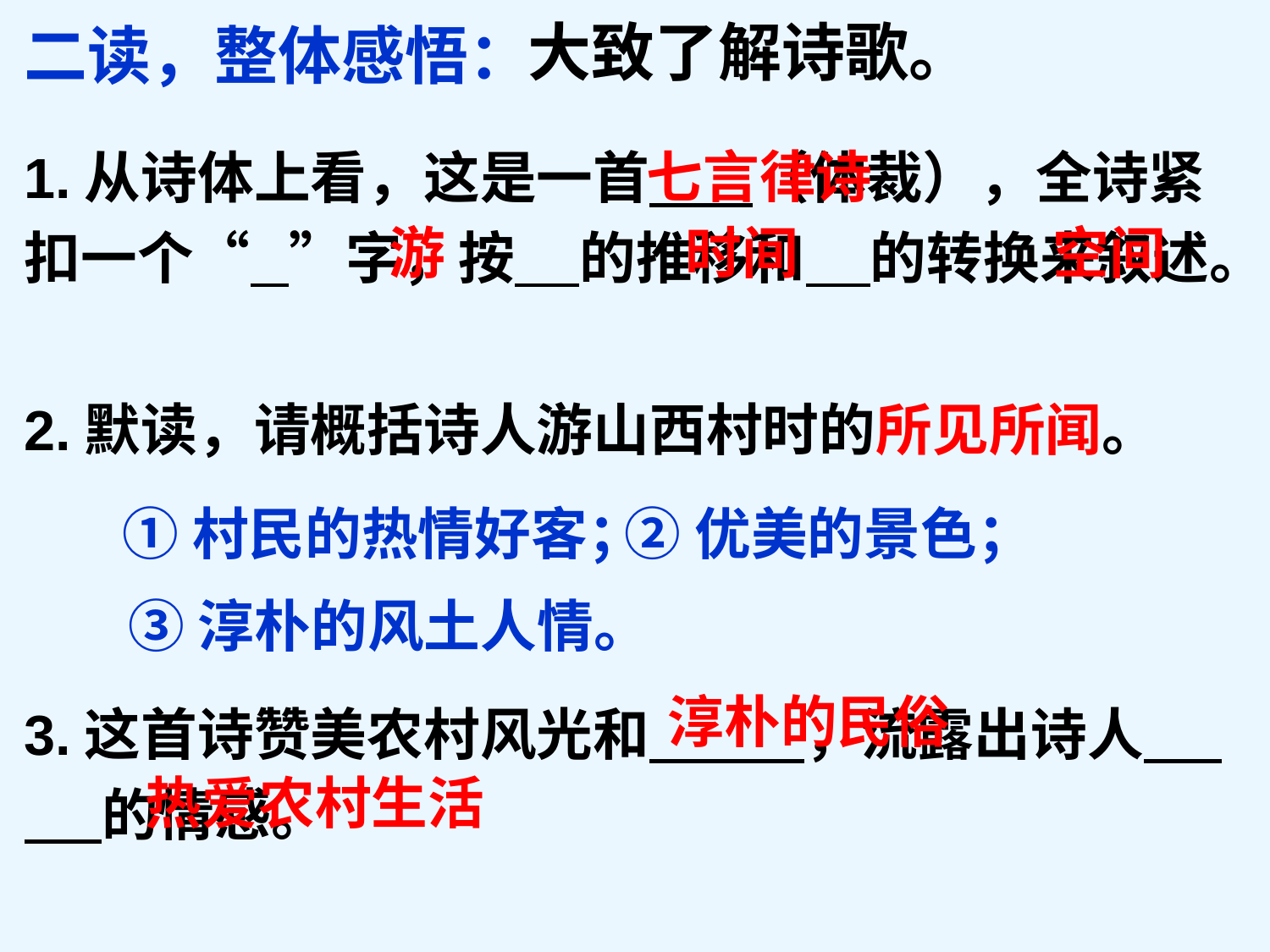

二读，整体感悟：
# 大致了解诗歌。
1.从诗体上看，这是一首        （体裁），全诗紧扣一个“   ”字，按     的推移和     的转换来叙述。
七言律诗
时间
空间
 游
2.默读，请概括诗人游山西村时的所见所闻。
①村民的热情好客；
②优美的景色；
③淳朴的风土人情。
3.这首诗赞美农村风光和            ，流露出诗人             的情感。
 淳朴的民俗
热爱农村生活